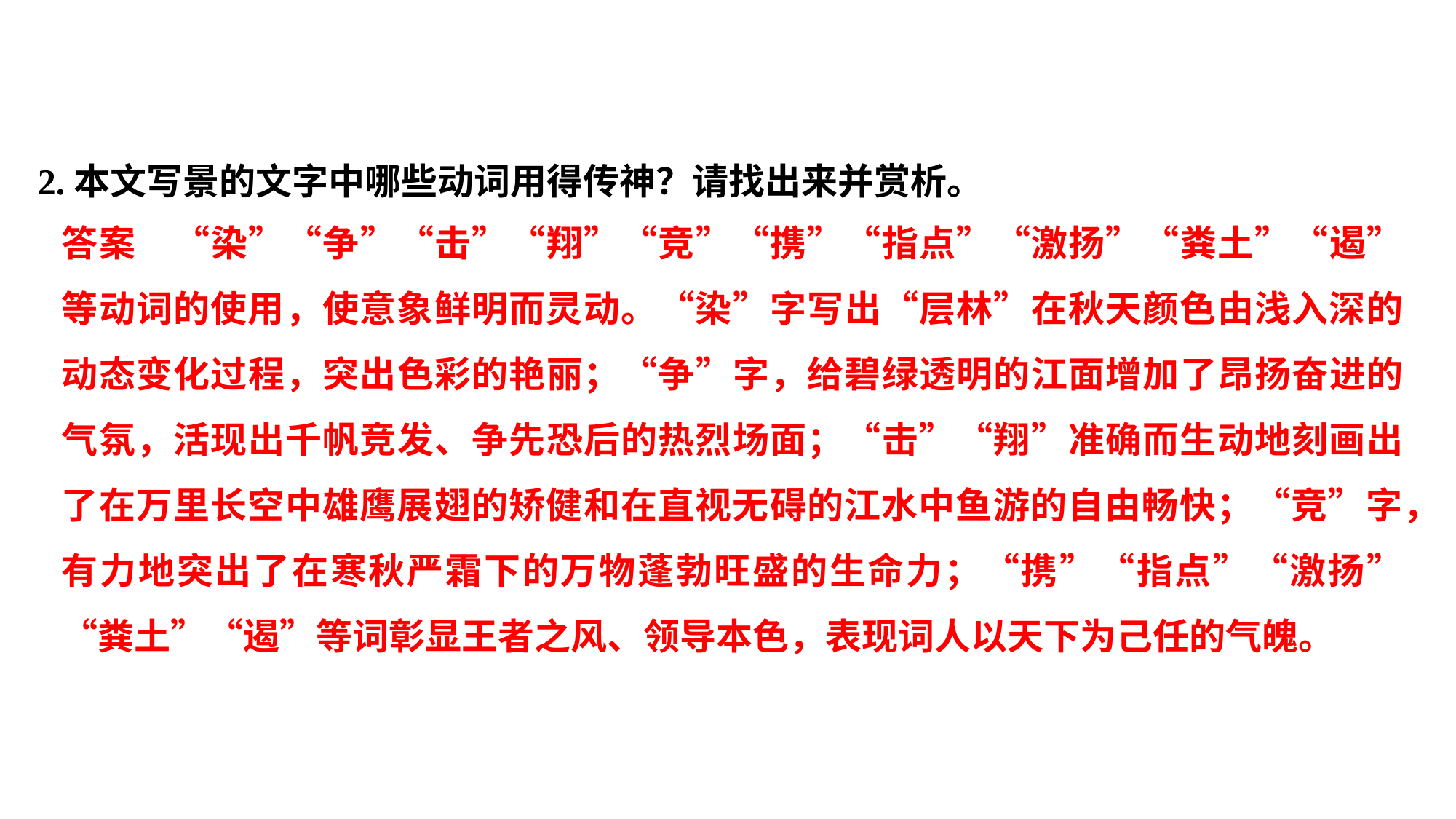

2.本文写景的文字中哪些动词用得传神？请找出来并赏析。
答案　“染”“争”“击”“翔”“竞”“携”“指点”“激扬”“粪土”“遏”等动词的使用，使意象鲜明而灵动。“染”字写出“层林”在秋天颜色由浅入深的动态变化过程，突出色彩的艳丽；“争”字，给碧绿透明的江面增加了昂扬奋进的气氛，活现出千帆竞发、争先恐后的热烈场面；“击”“翔”准确而生动地刻画出了在万里长空中雄鹰展翅的矫健和在直视无碍的江水中鱼游的自由畅快；“竞”字，有力地突出了在寒秋严霜下的万物蓬勃旺盛的生命力；“携”“指点”“激扬”“粪土”“遏”等词彰显王者之风、领导本色，表现词人以天下为己任的气魄。